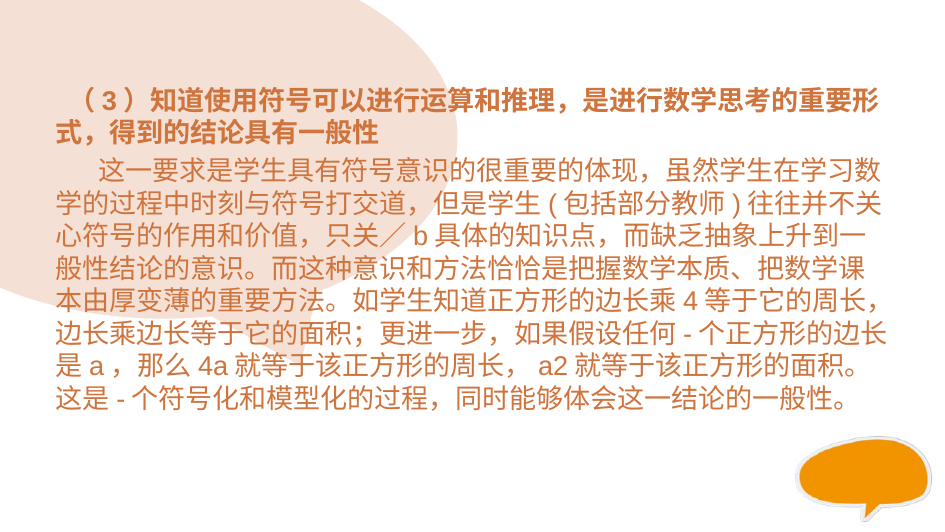

#

 （3）知道使用符号可以进行运算和推理，是进行数学思考的重要形式，得到的结论具有一般性
      这一要求是学生具有符号意识的很重要的体现，虽然学生在学习数学的过程中时刻与符号打交道，但是学生(包括部分教师)往往并不关心符号的作用和价值，只关／b具体的知识点，而缺乏抽象上升到一般性结论的意识。而这种意识和方法恰恰是把握数学本质、把数学课本由厚变薄的重要方法。如学生知道正方形的边长乘4等于它的周长，边长乘边长等于它的面积；更进一步，如果假设任何-个正方形的边长是a，那么4a就等于该正方形的周长，a2就等于该正方形的面积。这是-个符号化和模型化的过程，同时能够体会这一结论的一般性。